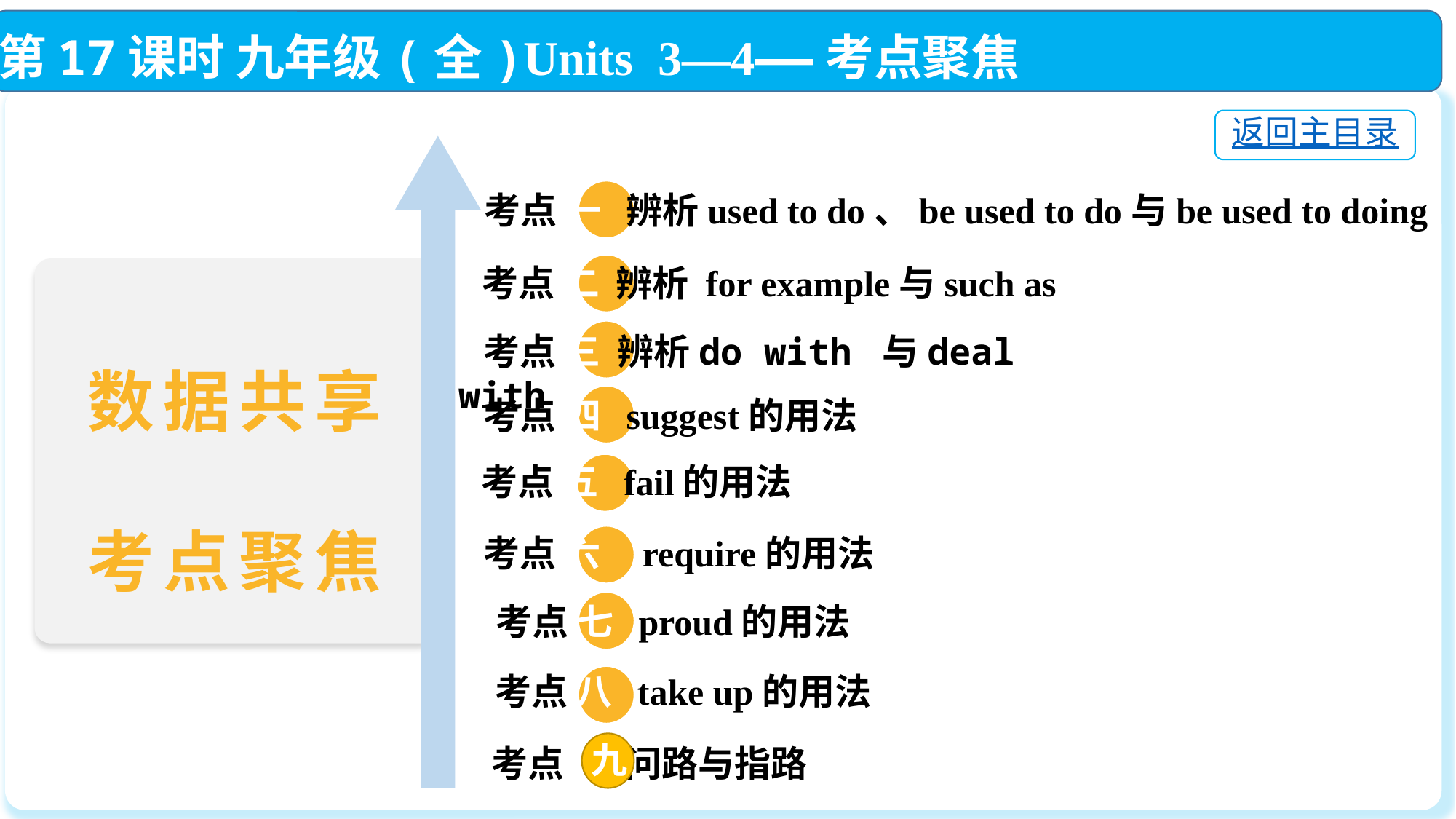

第17课时 九年级(全)Units  3—4——考点聚焦

返回主目录

  考点 一   辨析used to do、be used to do与be used to doing
  考点 二  辨析 for example与such as
  考点 三  辨析do with 与deal with
  考点 四  suggest的用法
  考点 五  fail的用法
  考点 六    require的用法
考点 七  proud的用法
考点 八  take up的用法

数据共享
考点聚焦
九

考点 八  问路与指路